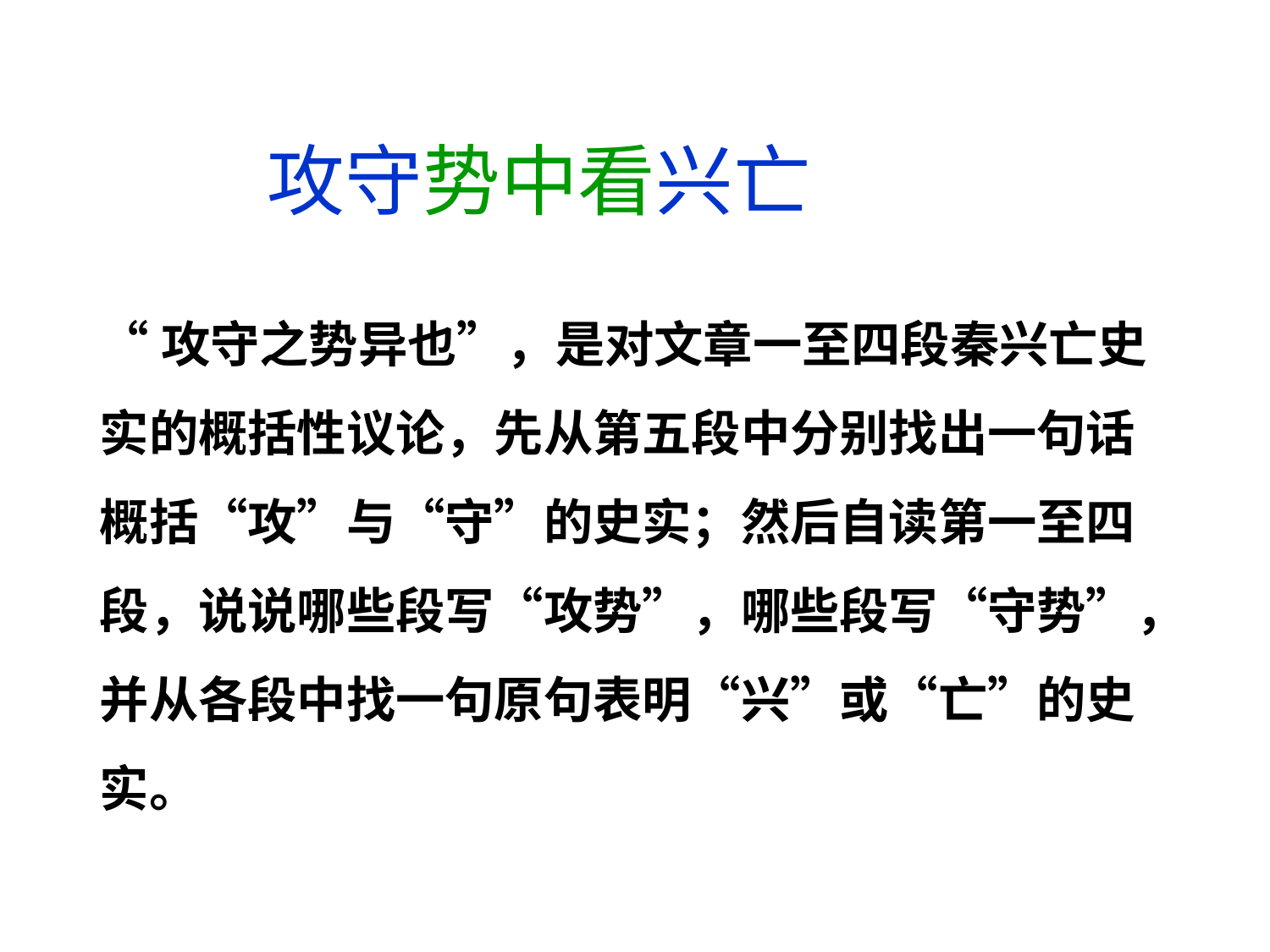

攻守势中看兴亡
“攻守之势异也”，是对文章一至四段秦兴亡史实的概括性议论，先从第五段中分别找出一句话概括“攻”与“守”的史实；然后自读第一至四段，说说哪些段写“攻势”，哪些段写“守势”，并从各段中找一句原句表明“兴”或“亡”的史实。